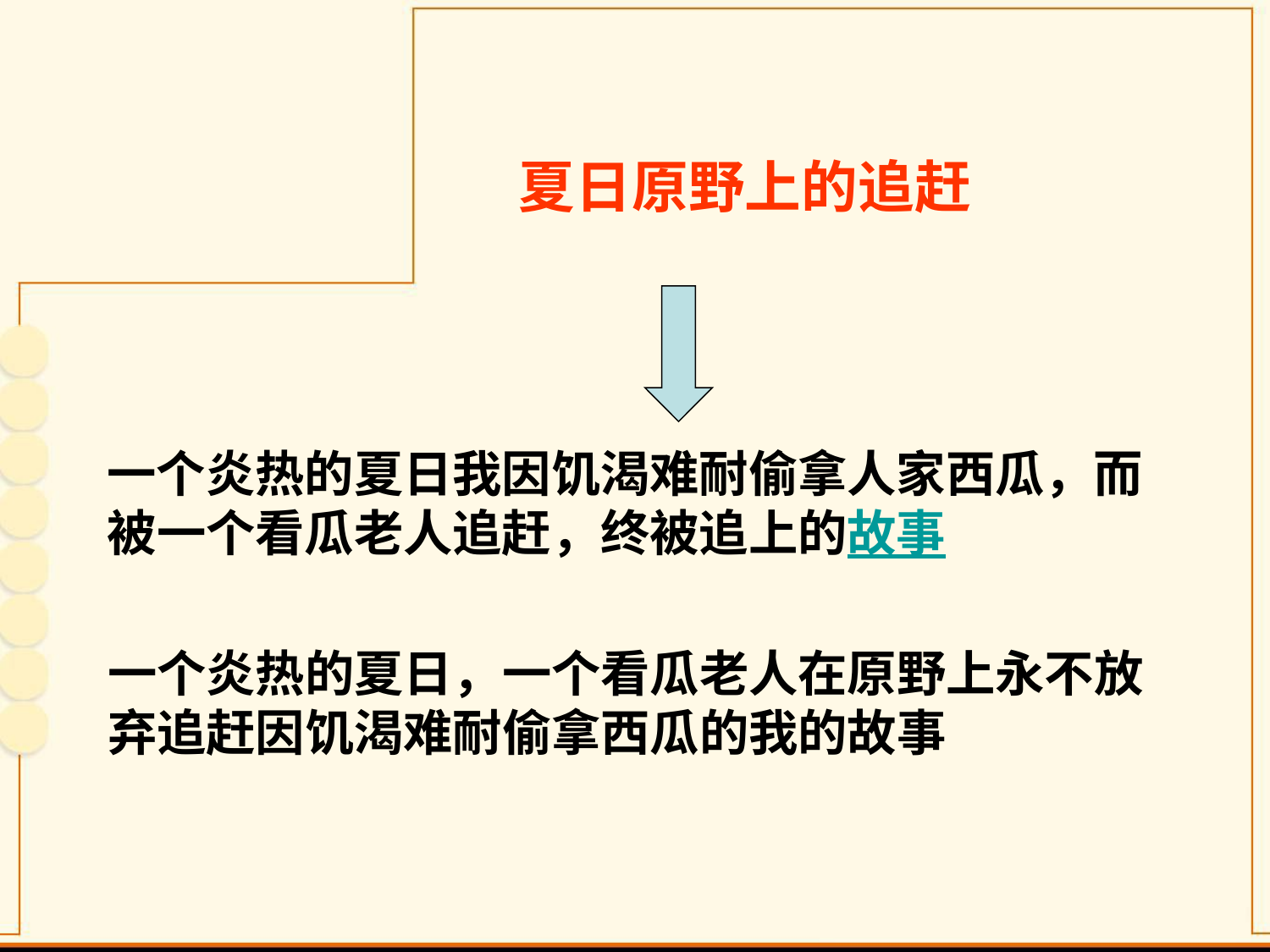

# 夏日原野上的追赶

一个炎热的夏日我因饥渴难耐偷拿人家西瓜，而被一个看瓜老人追赶，终被追上的故事
一个炎热的夏日，一个看瓜老人在原野上永不放弃追赶因饥渴难耐偷拿西瓜的我的故事